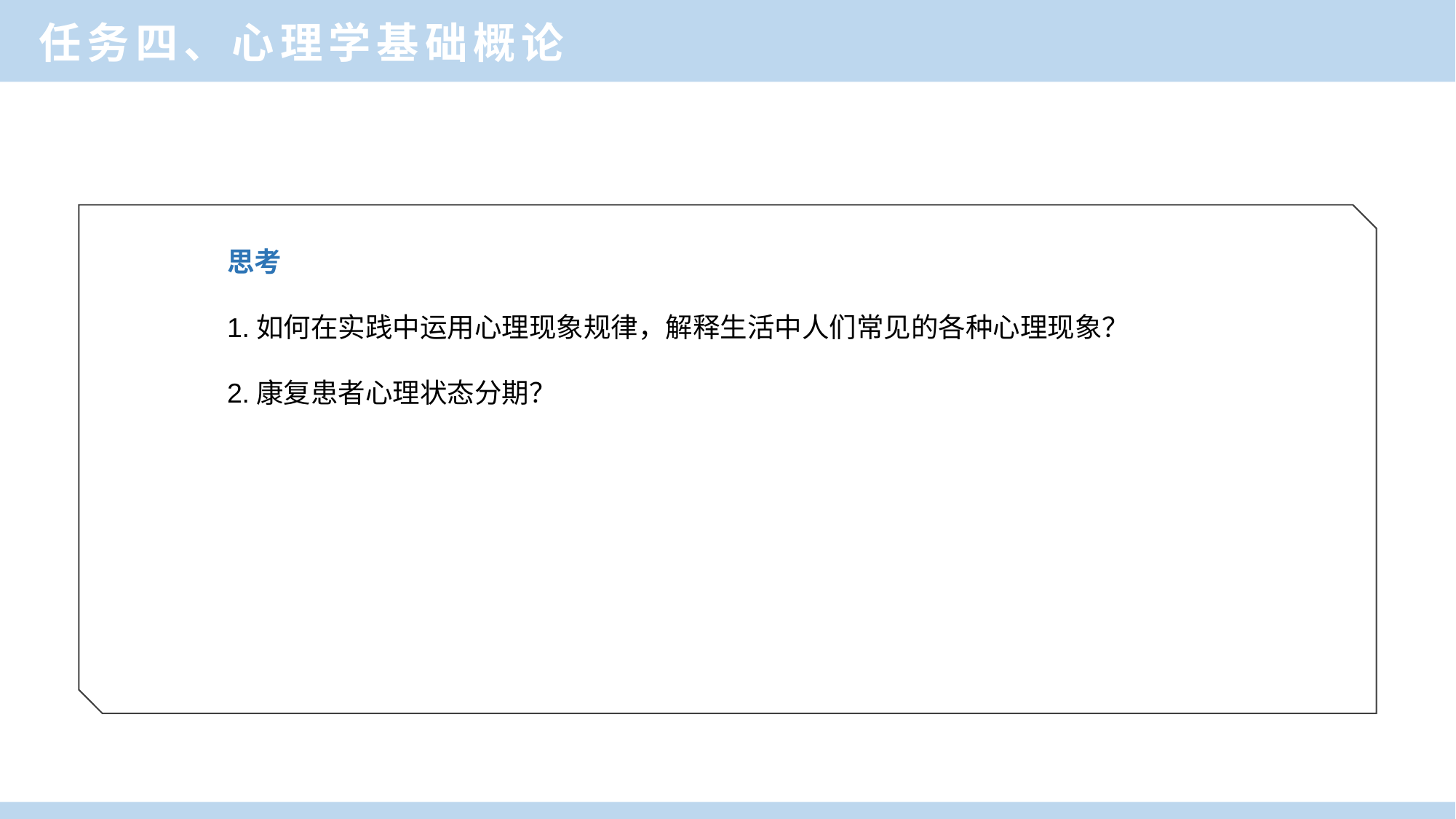

任务四、心理学基础概论

思考
1.如何在实践中运用心理现象规律，解释生活中人们常见的各种心理现象？
2.康复患者心理状态分期？